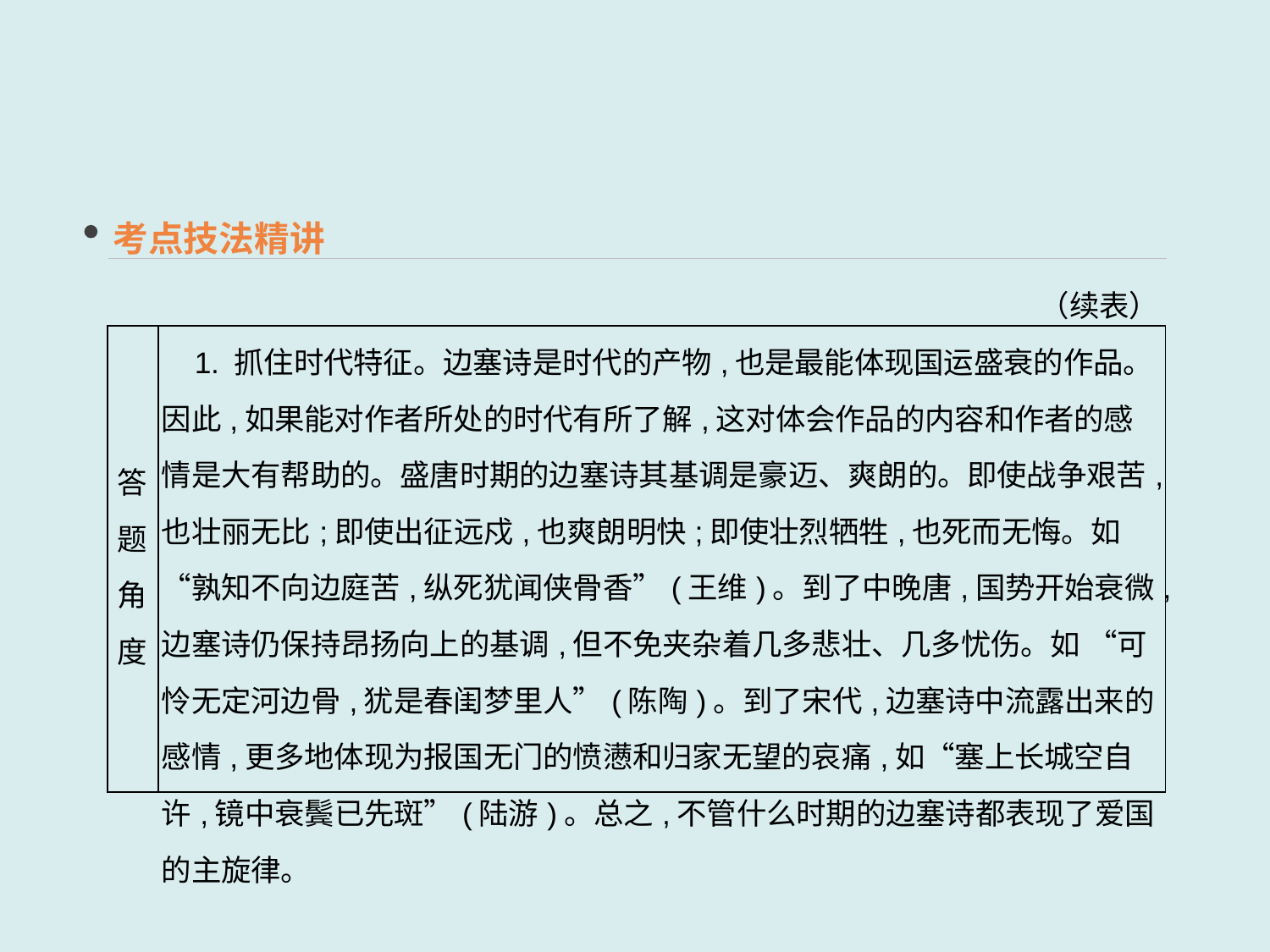

考点技法精讲

（续表）
| 答题角度 | 1. 抓住时代特征。边塞诗是时代的产物,也是最能体现国运盛衰的作品。因此,如果能对作者所处的时代有所了解,这对体会作品的内容和作者的感情是大有帮助的。盛唐时期的边塞诗其基调是豪迈、爽朗的。即使战争艰苦,也壮丽无比;即使出征远戍,也爽朗明快;即使壮烈牺牲,也死而无悔。如“孰知不向边庭苦,纵死犹闻侠骨香”(王维)。到了中晚唐,国势开始衰微,边塞诗仍保持昂扬向上的基调,但不免夹杂着几多悲壮、几多忧伤。如 “可怜无定河边骨,犹是春闺梦里人”(陈陶)。到了宋代,边塞诗中流露出来的感情,更多地体现为报国无门的愤懑和归家无望的哀痛,如“塞上长城空自许,镜中衰鬓已先斑”(陆游)。总之,不管什么时期的边塞诗都表现了爱国的主旋律。 |
| --- | --- |